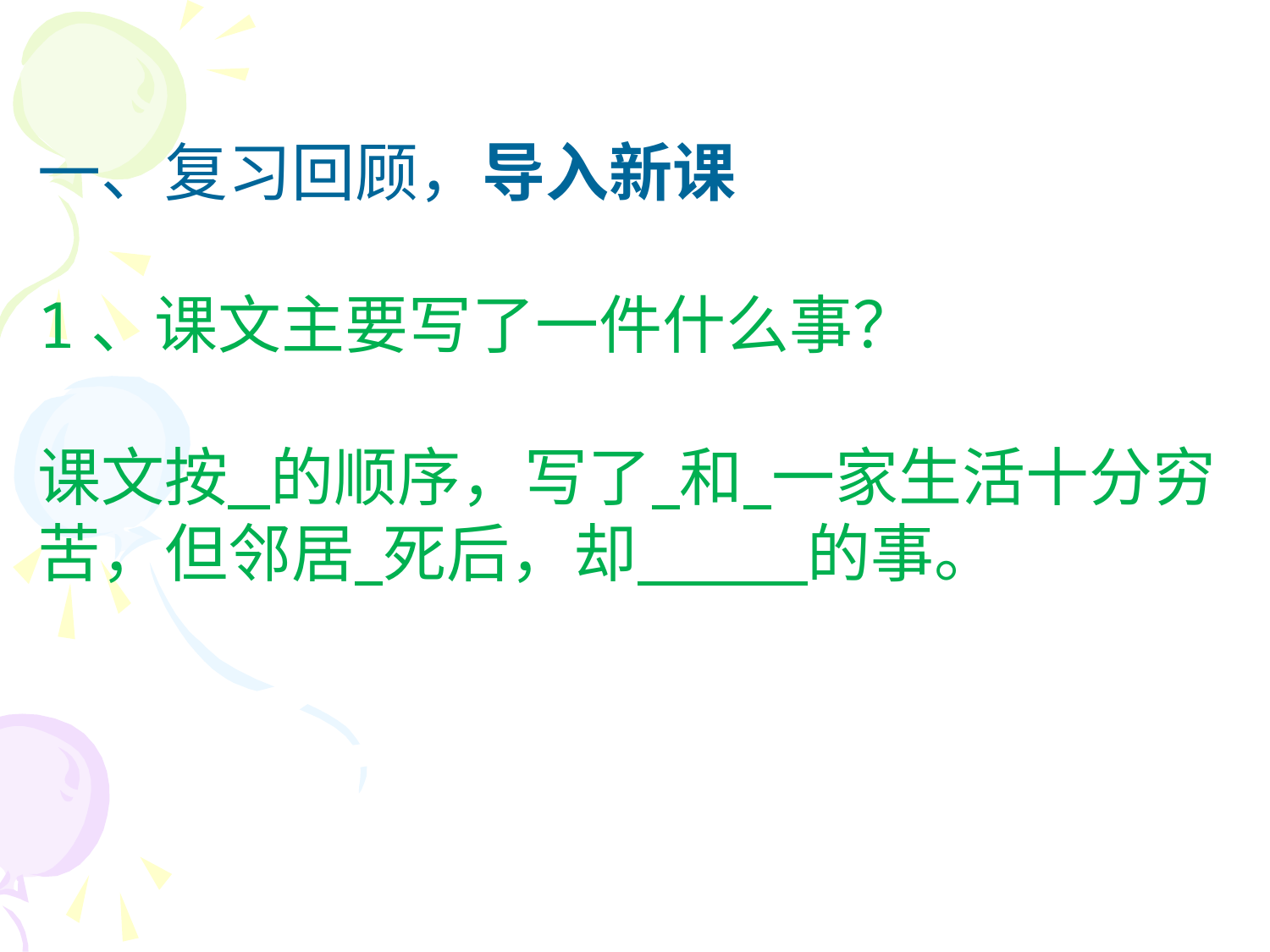

一、复习回顾，导入新课
1、课文主要写了一件什么事？

课文按   的顺序，写了  和  一家生活十分穷苦，但邻居  死后，却            的事。